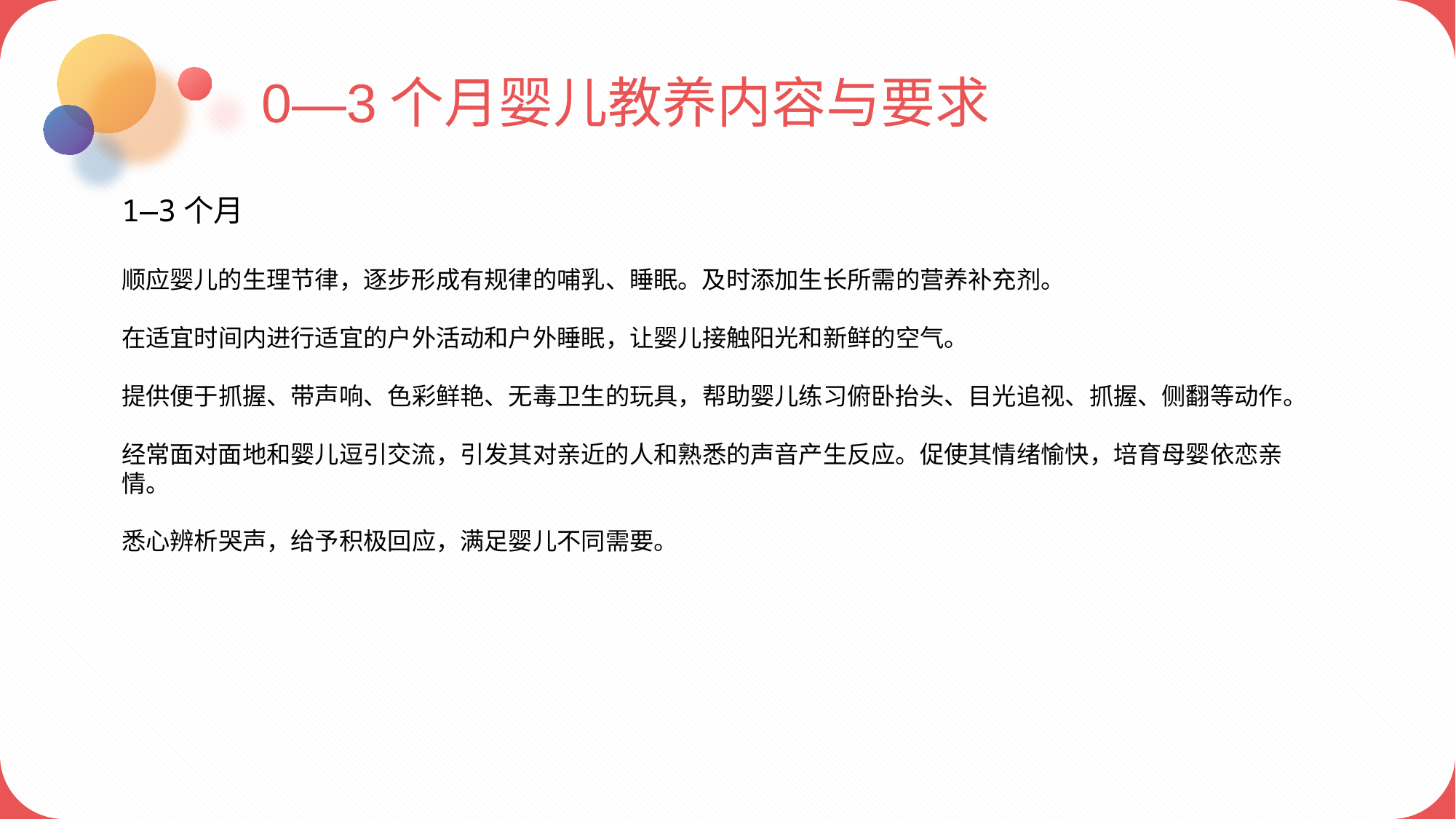

0—3个月婴儿教养内容与要求
1—3个月

顺应婴儿的生理节律，逐步形成有规律的哺乳、睡眠。及时添加生长所需的营养补充剂。

在适宜时间内进行适宜的户外活动和户外睡眠，让婴儿接触阳光和新鲜的空气。

提供便于抓握、带声响、色彩鲜艳、无毒卫生的玩具，帮助婴儿练习俯卧抬头、目光追视、抓握、侧翻等动作。

经常面对面地和婴儿逗引交流，引发其对亲近的人和熟悉的声音产生反应。促使其情绪愉快，培育母婴依恋亲情。

悉心辨析哭声，给予积极回应，满足婴儿不同需要。